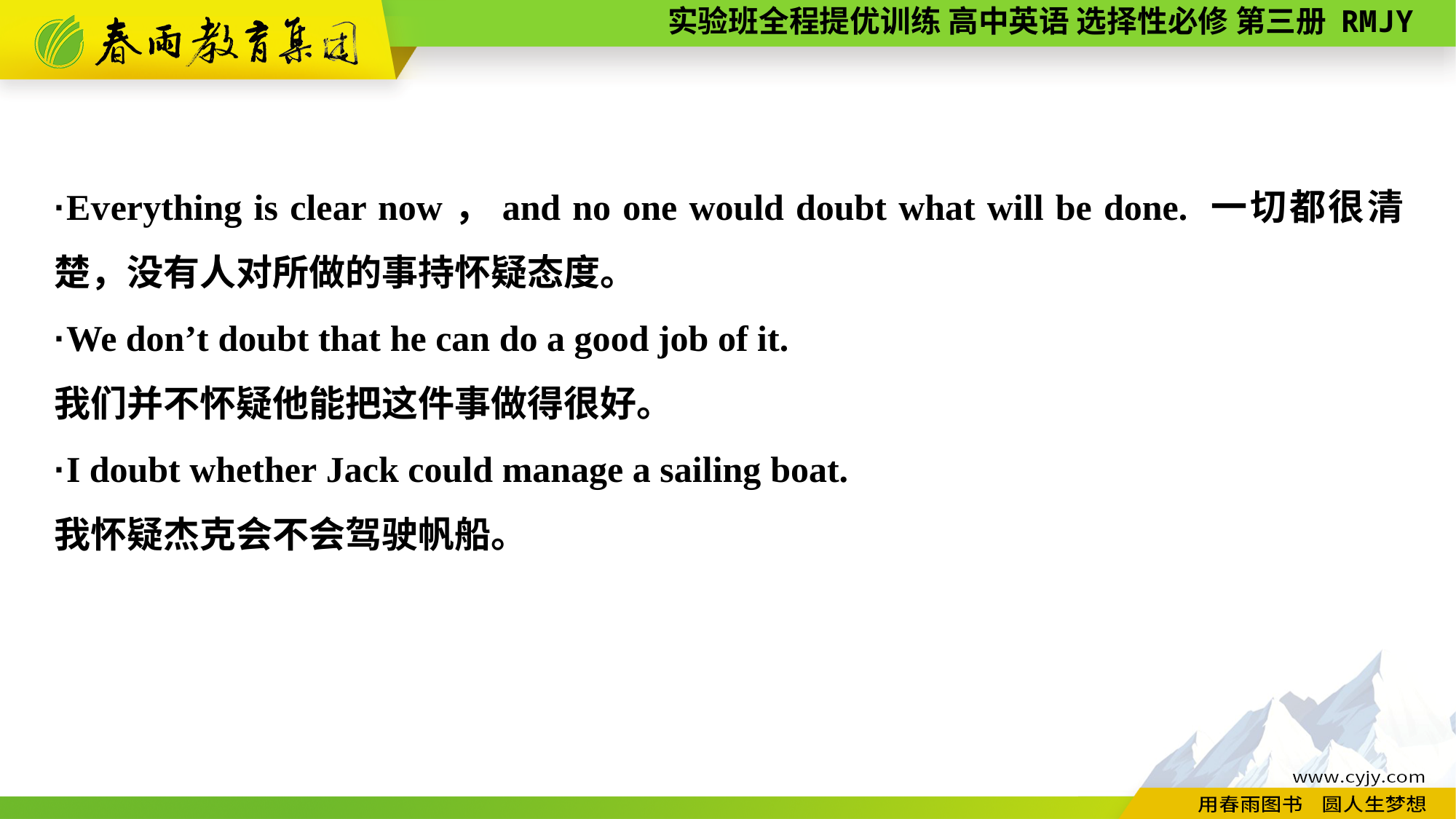

·Everything is clear now，and no one would doubt what will be done. 一切都很清楚，没有人对所做的事持怀疑态度。
·We don’t doubt that he can do a good job of it.
我们并不怀疑他能把这件事做得很好。
·I doubt whether Jack could manage a sailing boat.
我怀疑杰克会不会驾驶帆船。